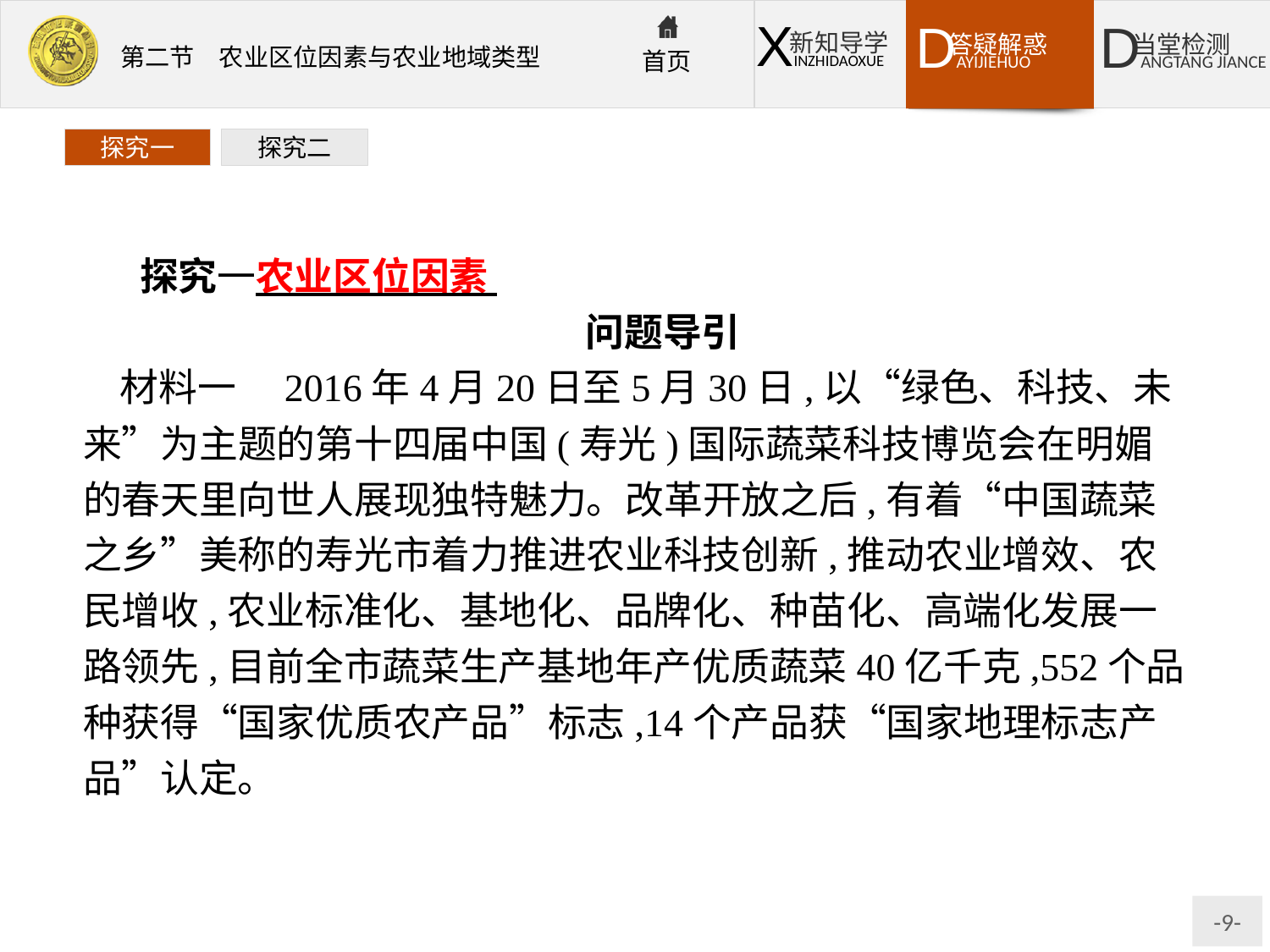

探究一
探究二
探究一农业区位因素
问题导引
材料一　2016年4月20日至5月30日,以“绿色、科技、未来”为主题的第十四届中国(寿光)国际蔬菜科技博览会在明媚的春天里向世人展现独特魅力。改革开放之后,有着“中国蔬菜之乡”美称的寿光市着力推进农业科技创新,推动农业增效、农民增收,农业标准化、基地化、品牌化、种苗化、高端化发展一路领先,目前全市蔬菜生产基地年产优质蔬菜40亿千克,552个品种获得“国家优质农产品”标志,14个产品获“国家地理标志产品”认定。